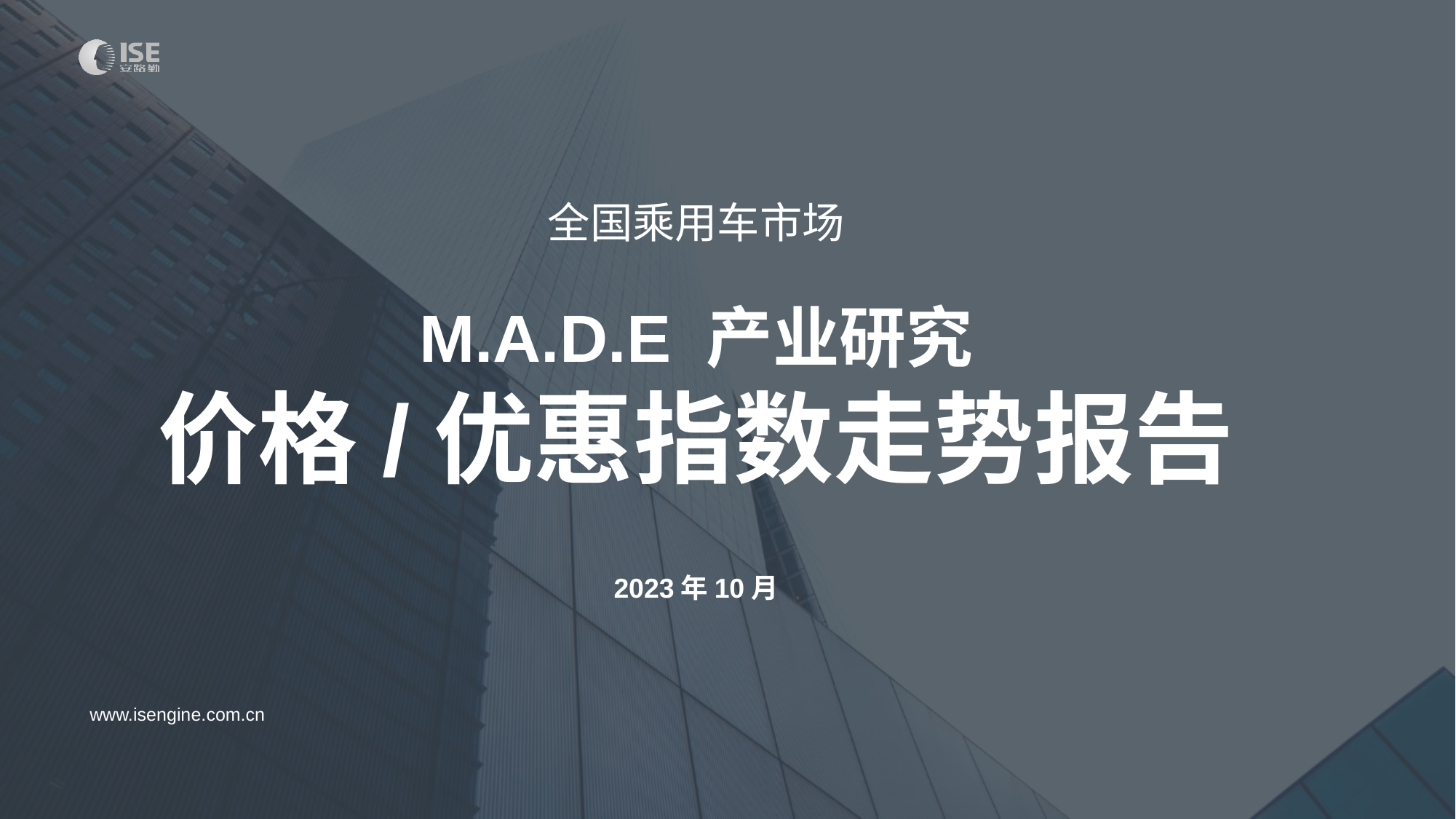

全国乘用车市场
# M.A.D.E 产业研究 价格/优惠指数走势报告
2023年10月
www.isengine.com.cn